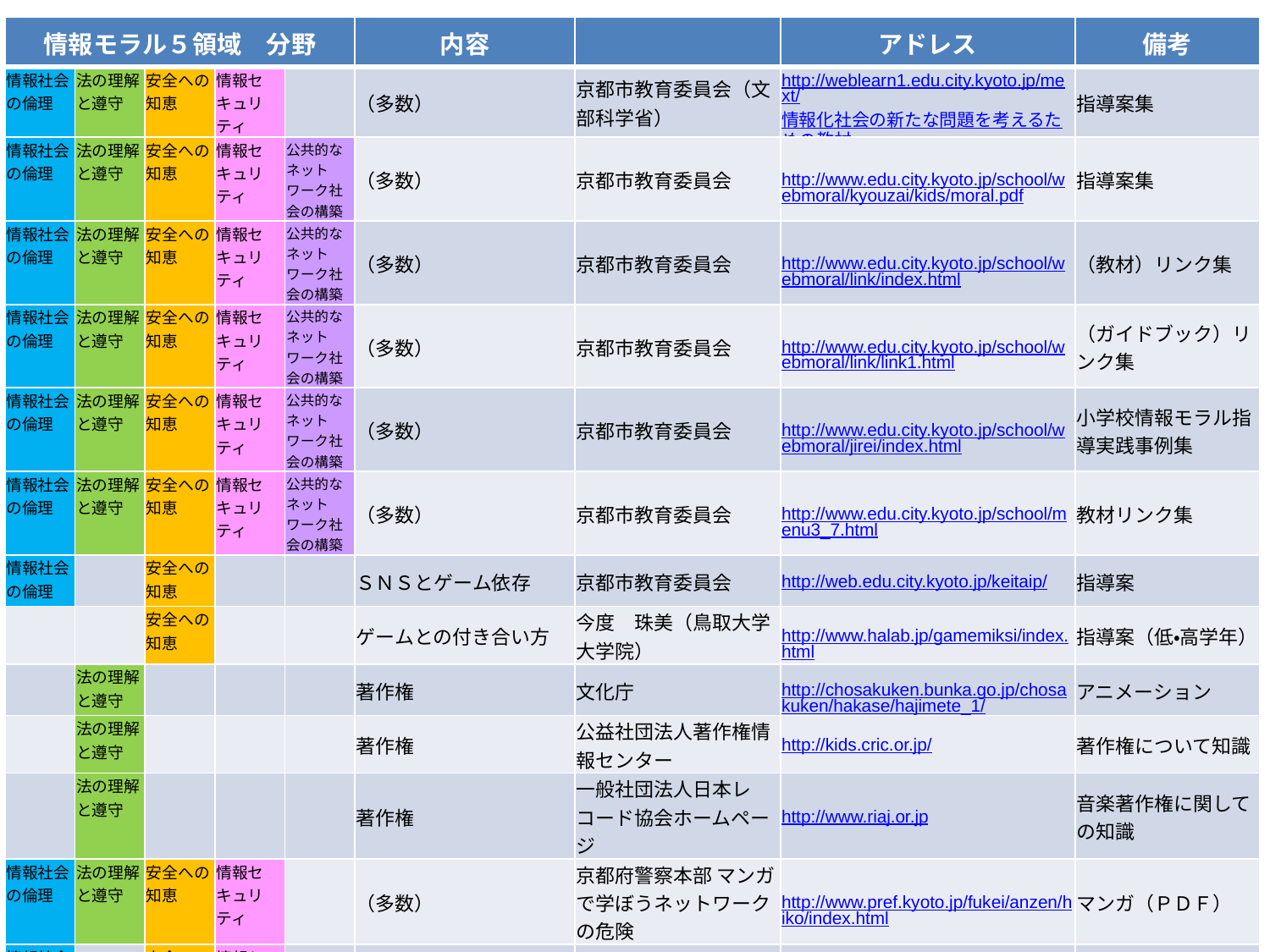

| 情報モラル５領域　分野 |  |  |  |  | 内容 |  | アドレス | 備考 |
| --- | --- | --- | --- | --- | --- | --- | --- | --- |
| 情報社会の倫理 | 法の理解と遵守 | 安全への知恵 | 情報セキュリティ |  | （多数） | 京都市教育委員会（文部科学省） | http://weblearn1.edu.city.kyoto.jp/mext/情報化社会の新たな問題を考えるための教材/index.html | 指導案集 |
| 情報社会の倫理 | 法の理解と遵守 | 安全への知恵 | 情報セキュリティ | 公共的なネットワーク社会の構築 | （多数） | 京都市教育委員会 | http://www.edu.city.kyoto.jp/school/webmoral/kyouzai/kids/moral.pdf | 指導案集 |
| 情報社会の倫理 | 法の理解と遵守 | 安全への知恵 | 情報セキュリティ | 公共的なネットワーク社会の構築 | （多数） | 京都市教育委員会 | http://www.edu.city.kyoto.jp/school/webmoral/link/index.html | （教材）リンク集 |
| 情報社会の倫理 | 法の理解と遵守 | 安全への知恵 | 情報セキュリティ | 公共的なネットワーク社会の構築 | （多数） | 京都市教育委員会 | http://www.edu.city.kyoto.jp/school/webmoral/link/link1.html | （ガイドブック）リンク集 |
| 情報社会の倫理 | 法の理解と遵守 | 安全への知恵 | 情報セキュリティ | 公共的なネットワーク社会の構築 | （多数） | 京都市教育委員会 | http://www.edu.city.kyoto.jp/school/webmoral/jirei/index.html | 小学校情報モラル指導実践事例集 |
| 情報社会の倫理 | 法の理解と遵守 | 安全への知恵 | 情報セキュリティ | 公共的なネットワーク社会の構築 | （多数） | 京都市教育委員会 | http://www.edu.city.kyoto.jp/school/menu3\_7.html | 教材リンク集 |
| 情報社会の倫理 |  | 安全への知恵 |  |  | ＳＮＳとゲーム依存 | 京都市教育委員会 | http://web.edu.city.kyoto.jp/keitaip/ | 指導案 |
|  |  | 安全への知恵 |  |  | ゲームとの付き合い方 | 今度　珠美（鳥取大学大学院） | http://www.halab.jp/gamemiksi/index.html | 指導案（低・高学年） |
|  | 法の理解と遵守 |  |  |  | 著作権 | 文化庁 | http://chosakuken.bunka.go.jp/chosakuken/hakase/hajimete\_1/ | アニメーション |
|  | 法の理解と遵守 |  |  |  | 著作権 | 公益社団法人著作権情報センター | http://kids.cric.or.jp/ | 著作権について知識 |
|  | 法の理解と遵守 |  |  |  | 著作権 | 一般社団法人日本レコード協会ホームページ | http://www.riaj.or.jp | 音楽著作権に関しての知識 |
| 情報社会の倫理 | 法の理解と遵守 | 安全への知恵 | 情報セキュリティ |  | （多数） | 京都府警察本部 マンガで学ぼうネットワークの危険 | http://www.pref.kyoto.jp/fukei/anzen/hiko/index.html | マンガ（ＰＤＦ） |
| 情報社会の倫理 |  | 安全への知恵 | 情報セキュリティ |  | （多数） | 警察庁 | http://www.npa.go.jp/cyberpolice/kids/about/index.html | アニメ |
|  |  |  |  | 公共的なネットワーク社会の構築 | インターネットの仕組み | 総務省 情報通信白書 for kids | http://www.soumu.go.jp/joho\_tsusin/kids/internet/index.html | アニメーション |